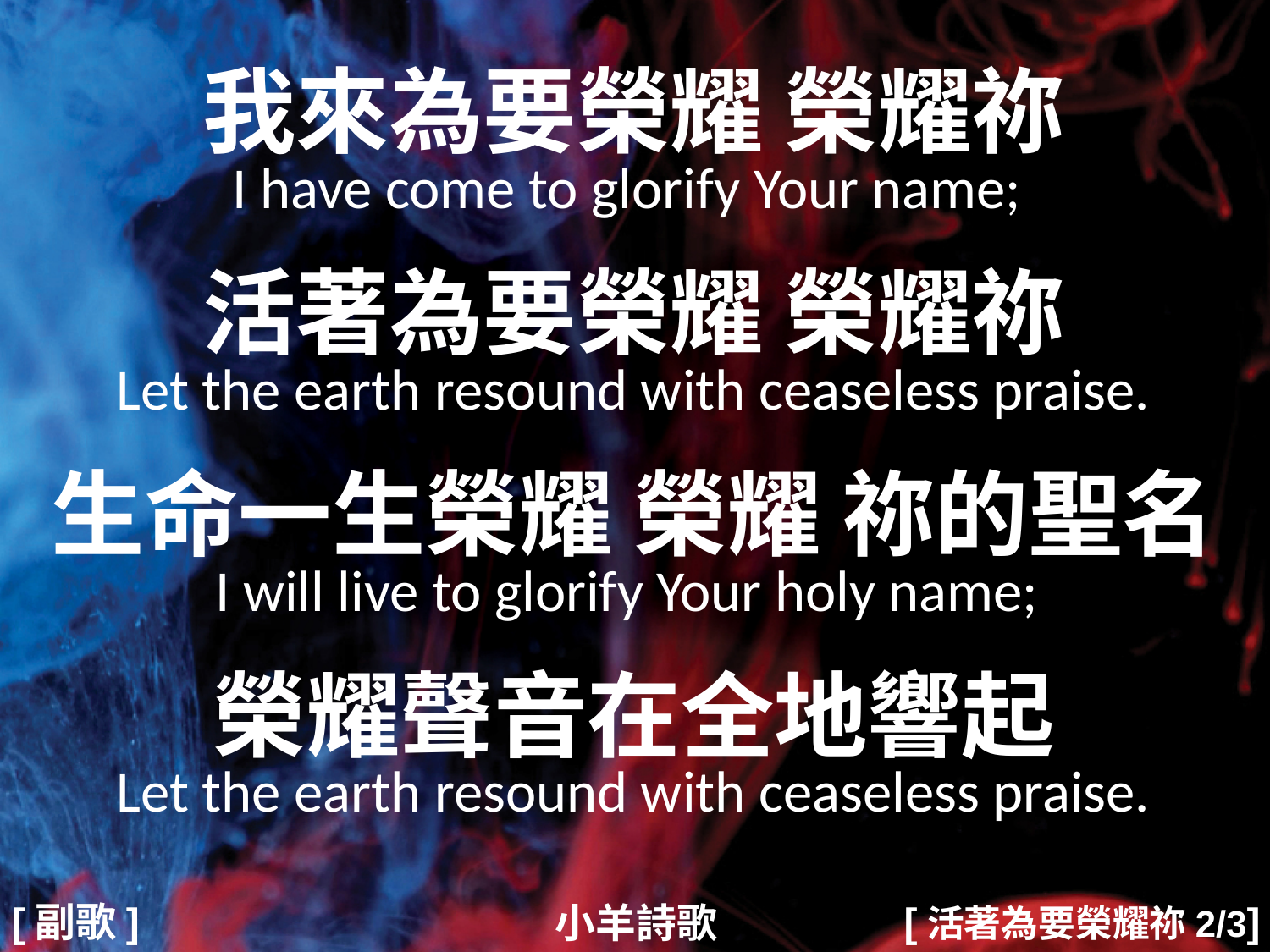

我來為要榮耀 榮耀祢
I have come to glorify Your name;

活著為要榮耀 榮耀祢
Let the earth resound with ceaseless praise.

生命一生榮耀 榮耀 祢的聖名
I will live to glorify Your holy name;

榮耀聲音在全地響起
Let the earth resound with ceaseless praise.
#

[活著為要榮耀祢2/3]
[副歌]
小羊詩歌